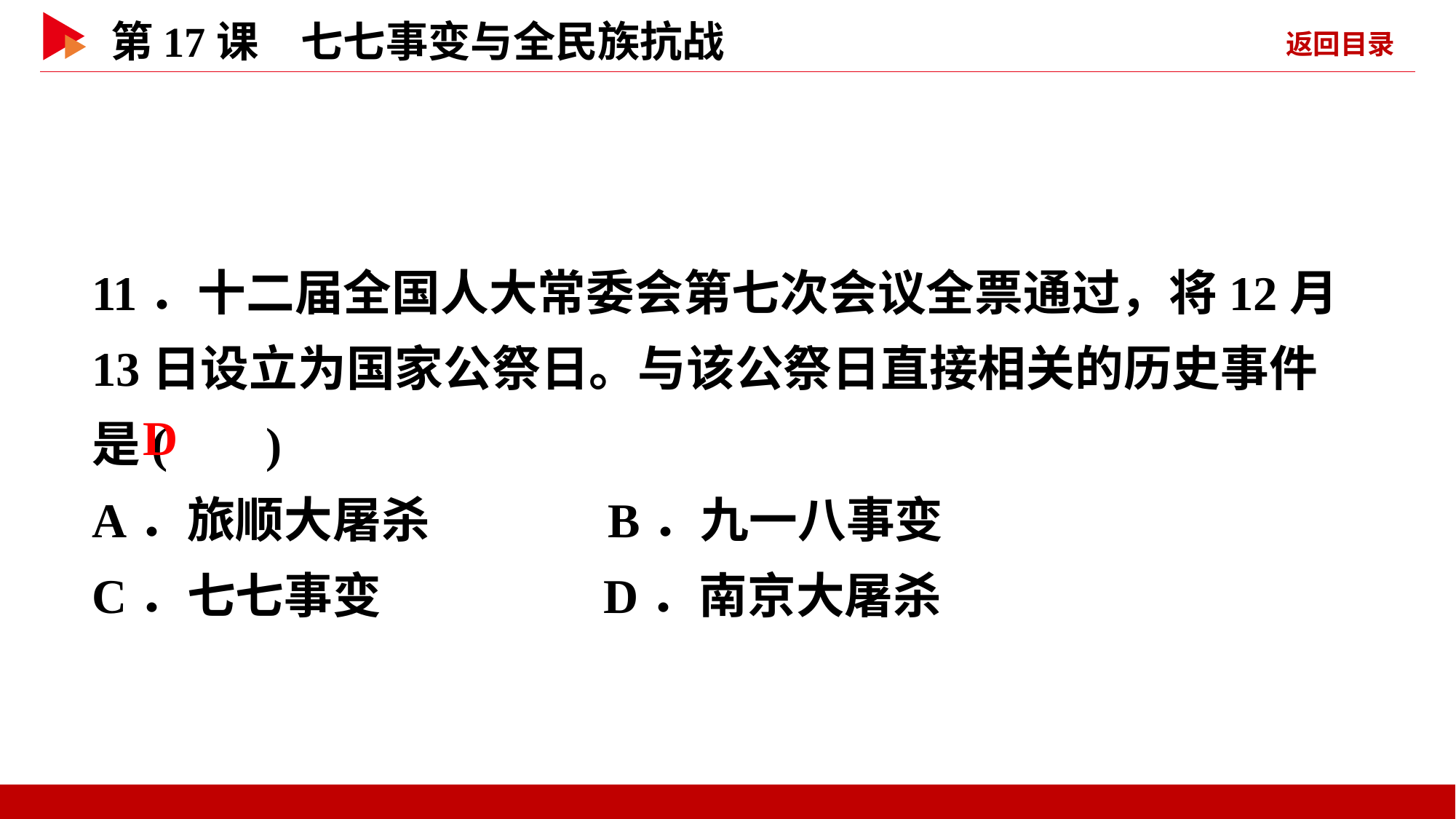

11．十二届全国人大常委会第七次会议全票通过，将12月13日设立为国家公祭日。与该公祭日直接相关的历史事件是(        )
A．旅顺大屠杀               B．九一八事变
C．七七事变                   D．南京大屠杀
   D